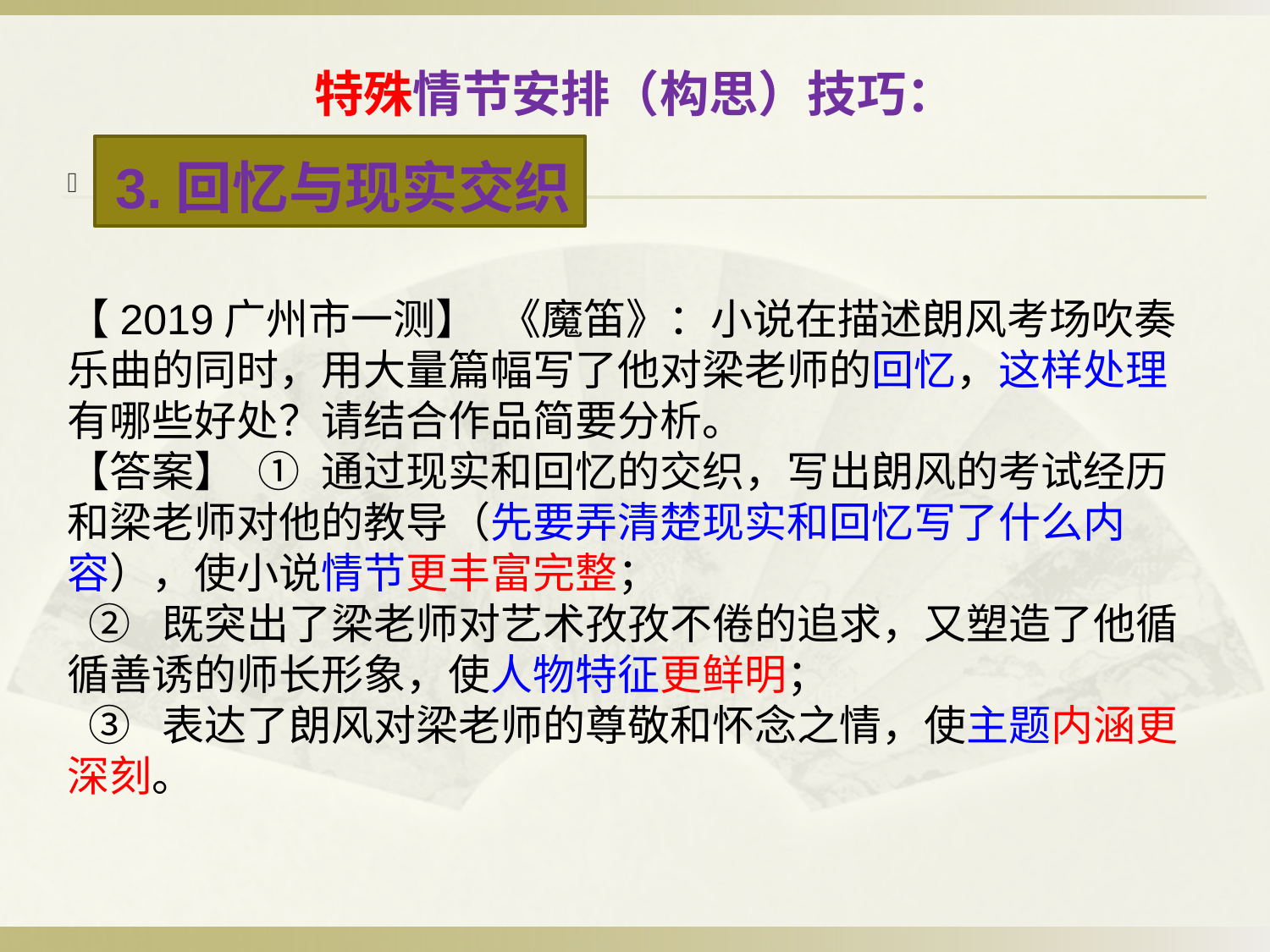

# 特殊情节安排（构思）技巧：

3.回忆与现实交织
【2019广州市一测】 《魔笛》：小说在描述朗风考场吹奏乐曲的同时，用大量篇幅写了他对梁老师的回忆，这样处理有哪些好处？请结合作品简要分析。
【答案】 ① 通过现实和回忆的交织，写出朗风的考试经历和梁老师对他的教导（先要弄清楚现实和回忆写了什么内容），使小说情节更丰富完整；
 ② 既突出了梁老师对艺术孜孜不倦的追求，又塑造了他循循善诱的师长形象，使人物特征更鲜明；
 ③ 表达了朗风对梁老师的尊敬和怀念之情，使主题内涵更深刻。